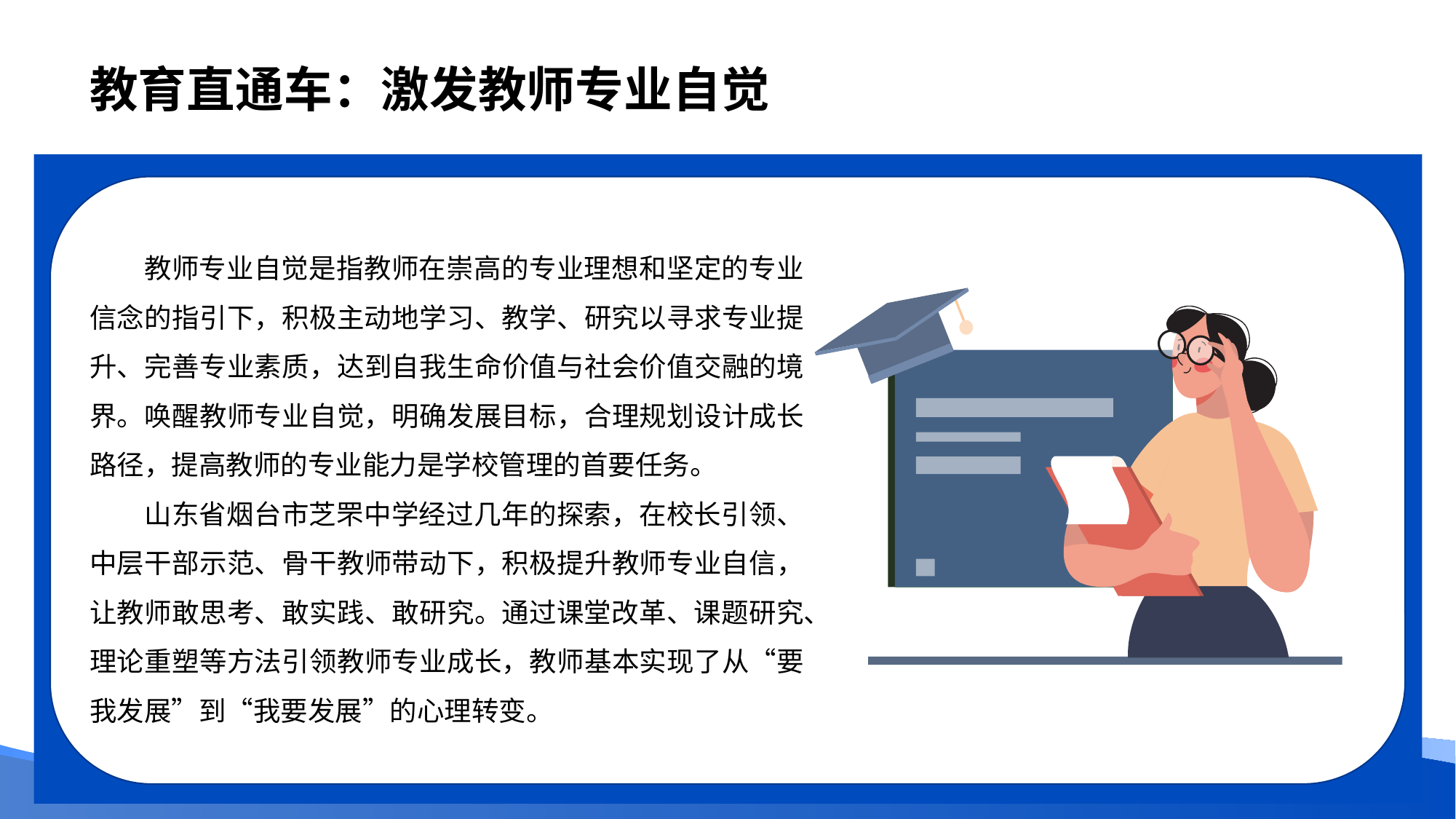

# 教育直通车：激发教师专业自觉

教师专业自觉是指教师在崇高的专业理想和坚定的专业信念的指引下，积极主动地学习、教学、研究以寻求专业提升、完善专业素质，达到自我生命价值与社会价值交融的境界。唤醒教师专业自觉，明确发展目标，合理规划设计成长路径，提高教师的专业能力是学校管理的首要任务。
山东省烟台市芝罘中学经过几年的探索，在校长引领、中层干部示范、骨干教师带动下，积极提升教师专业自信，让教师敢思考、敢实践、敢研究。通过课堂改革、课题研究、理论重塑等方法引领教师专业成长，教师基本实现了从“要我发展”到“我要发展”的心理转变。